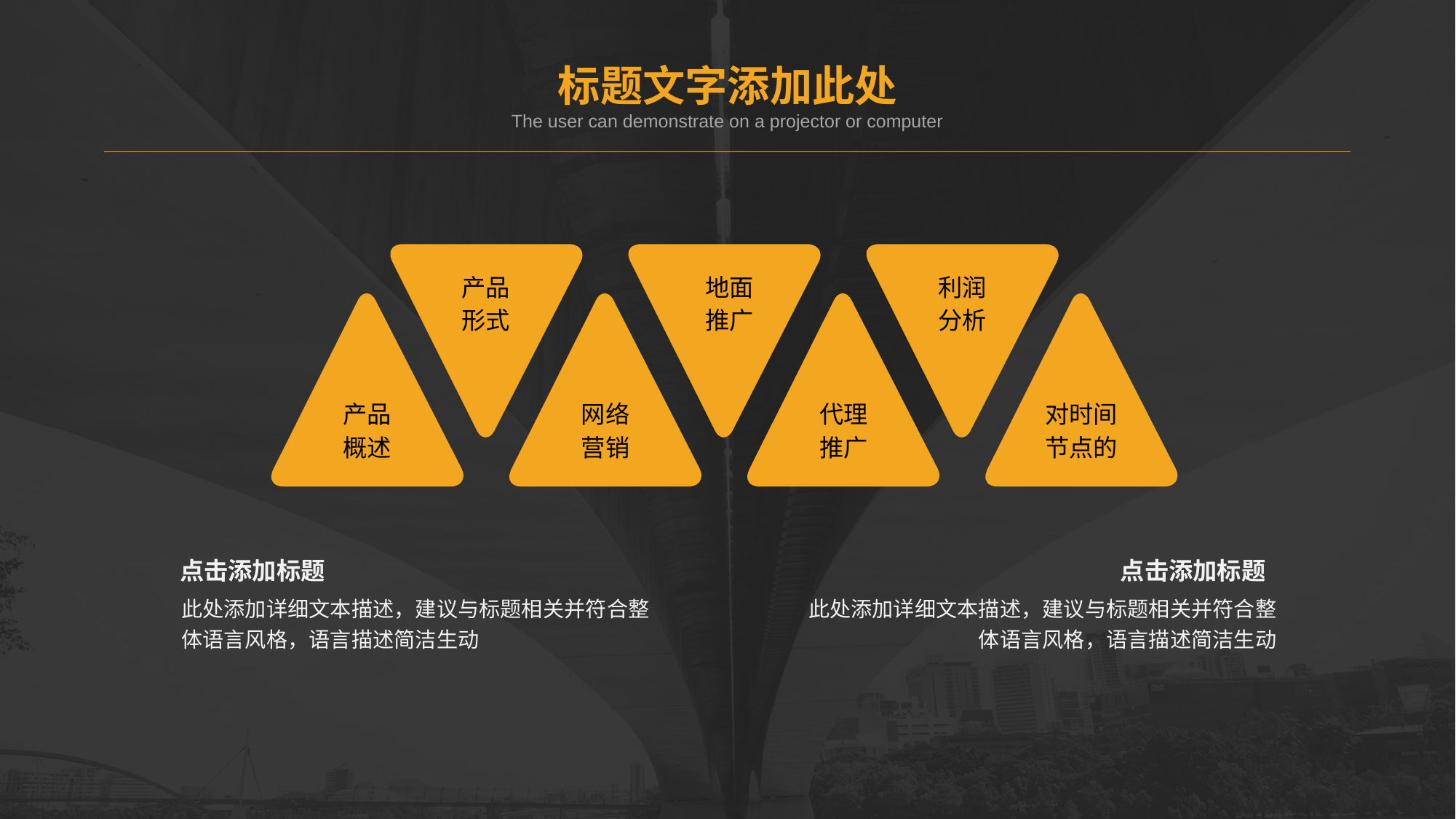

标题文字添加此处
The user can demonstrate on a projector or computer

产品
形式
地面
推广
利润
分析
产品
概述
网络
营销
代理
推广
对时间节点的
点击添加标题
此处添加详细文本描述，建议与标题相关并符合整体语言风格，语言描述简洁生动
点击添加标题
此处添加详细文本描述，建议与标题相关并符合整体语言风格，语言描述简洁生动